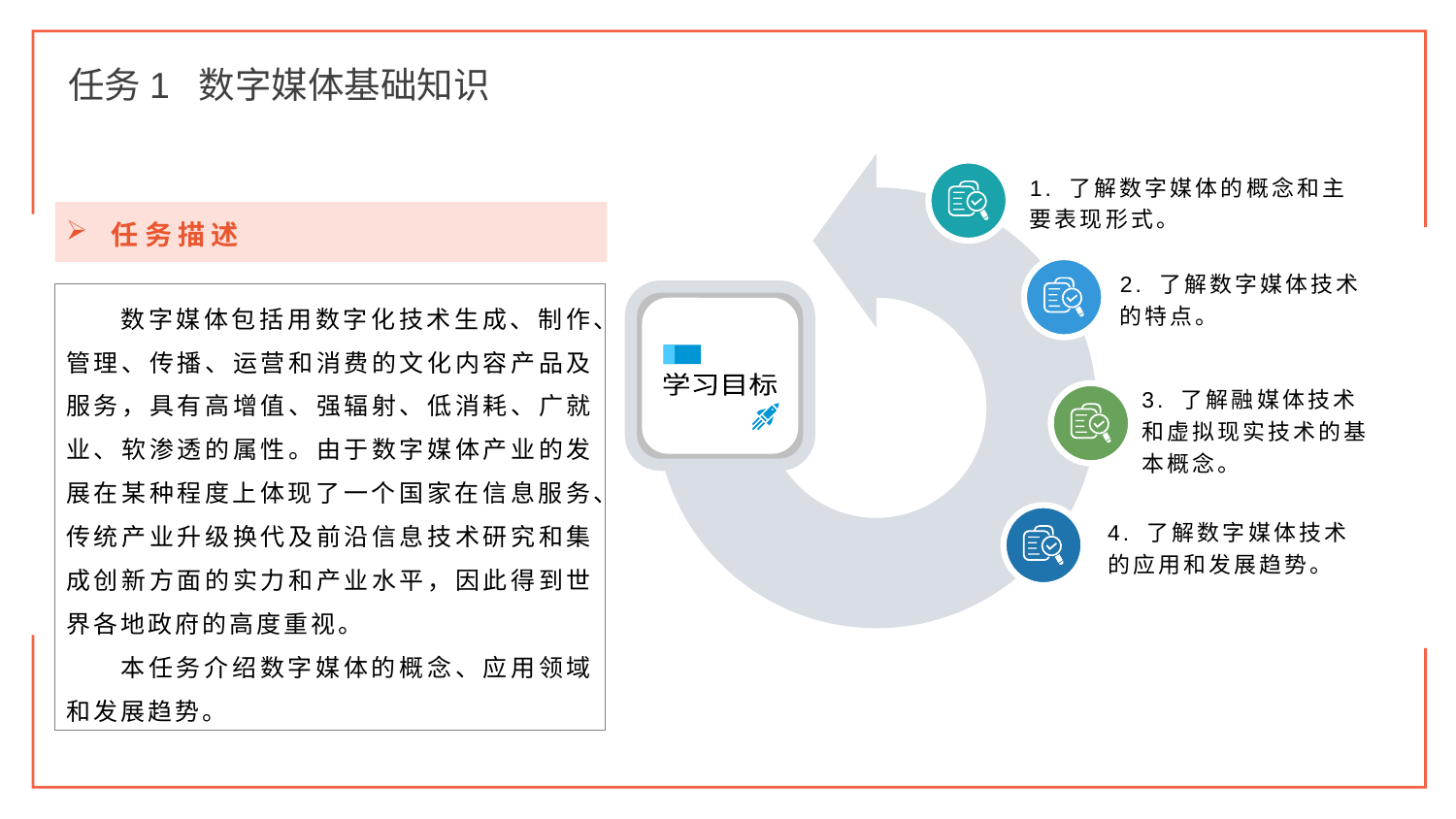

任务1  数字媒体基础知识
1. 了解数字媒体的概念和主要表现形式。

2. 了解数字媒体技术的特点。

学习目标

3. 了解融媒体技术和虚拟现实技术的基本概念。

4. 了解数字媒体技术的应用和发展趋势。

任务描述
数字媒体包括用数字化技术生成、制作、管理、传播、运营和消费的文化内容产品及服务，具有高增值、强辐射、低消耗、广就业、软渗透的属性。由于数字媒体产业的发展在某种程度上体现了一个国家在信息服务、传统产业升级换代及前沿信息技术研究和集成创新方面的实力和产业水平，因此得到世界各地政府的高度重视。
本任务介绍数字媒体的概念、应用领域和发展趋势。